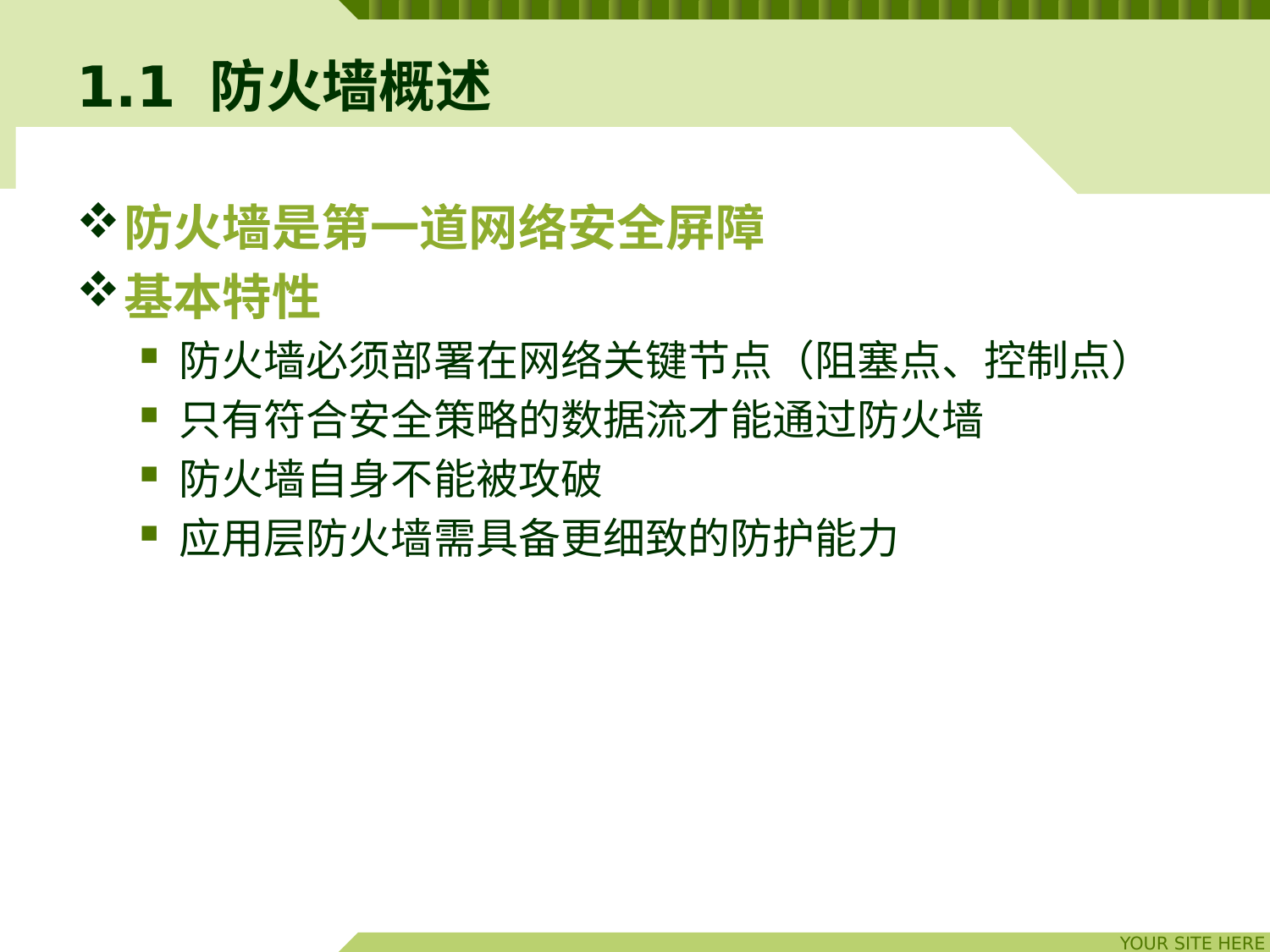

# 1.1 防火墙概述
防火墙是第一道网络安全屏障
基本特性
防火墙必须部署在网络关键节点（阻塞点、控制点）
只有符合安全策略的数据流才能通过防火墙
防火墙自身不能被攻破
应用层防火墙需具备更细致的防护能力